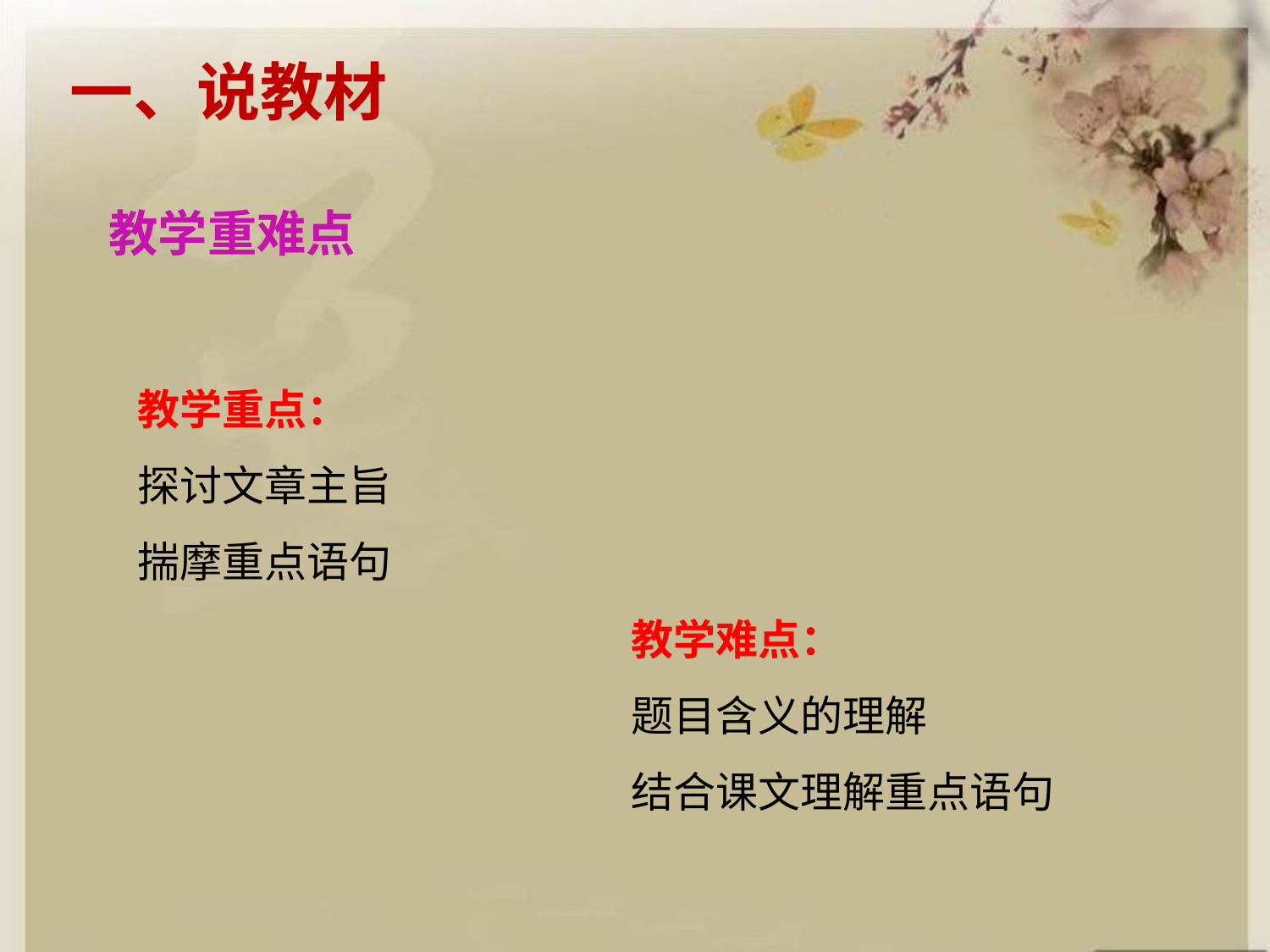

一、说教材
教学重难点
教学重点：
探讨文章主旨
揣摩重点语句
教学难点：
题目含义的理解
结合课文理解重点语句